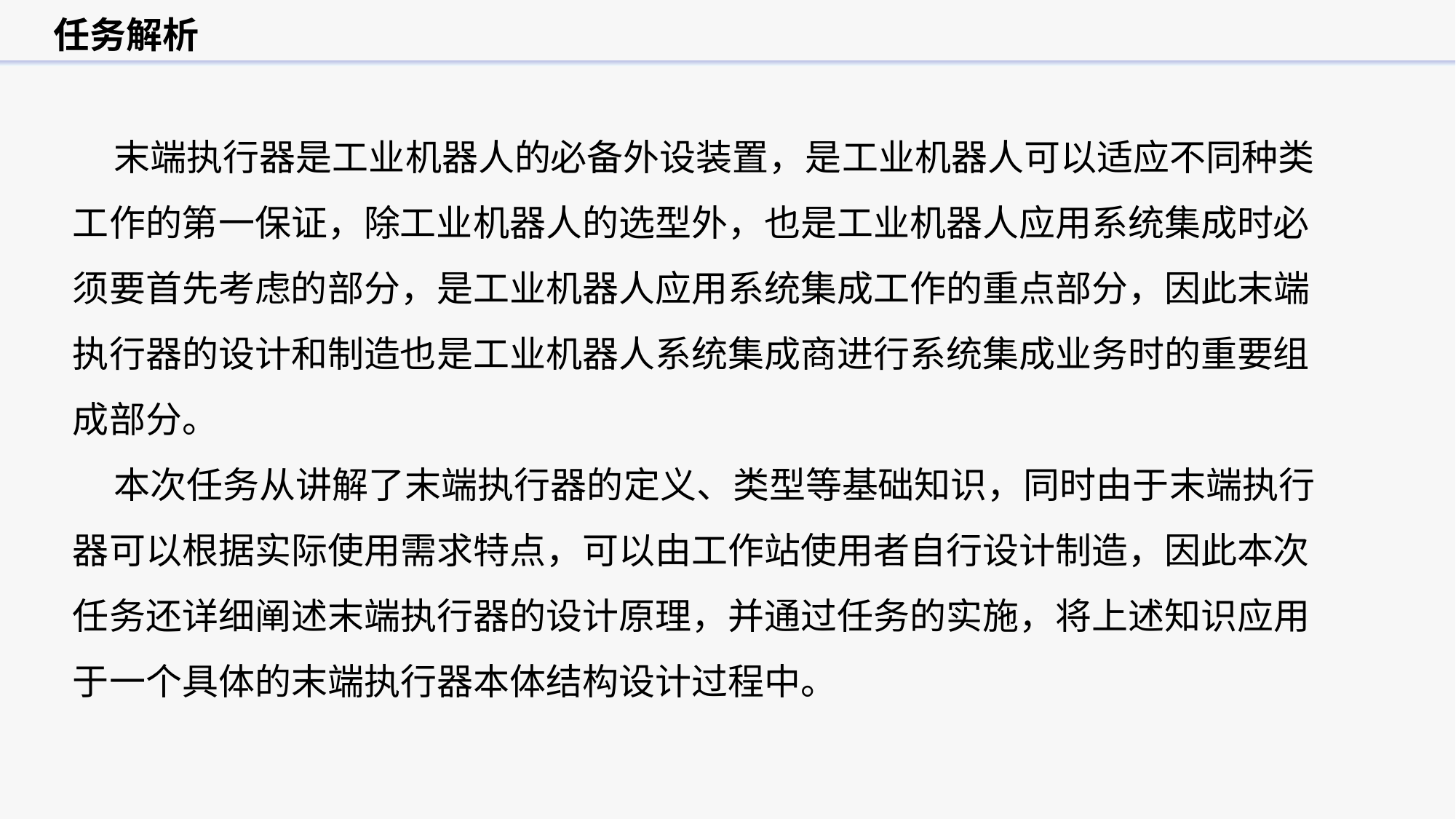

任务解析

    末端执行器是工业机器人的必备外设装置，是工业机器人可以适应不同种类工作的第一保证，除工业机器人的选型外，也是工业机器人应用系统集成时必须要首先考虑的部分，是工业机器人应用系统集成工作的重点部分，因此末端执行器的设计和制造也是工业机器人系统集成商进行系统集成业务时的重要组成部分。
    本次任务从讲解了末端执行器的定义、类型等基础知识，同时由于末端执行器可以根据实际使用需求特点，可以由工作站使用者自行设计制造，因此本次任务还详细阐述末端执行器的设计原理，并通过任务的实施，将上述知识应用于一个具体的末端执行器本体结构设计过程中。